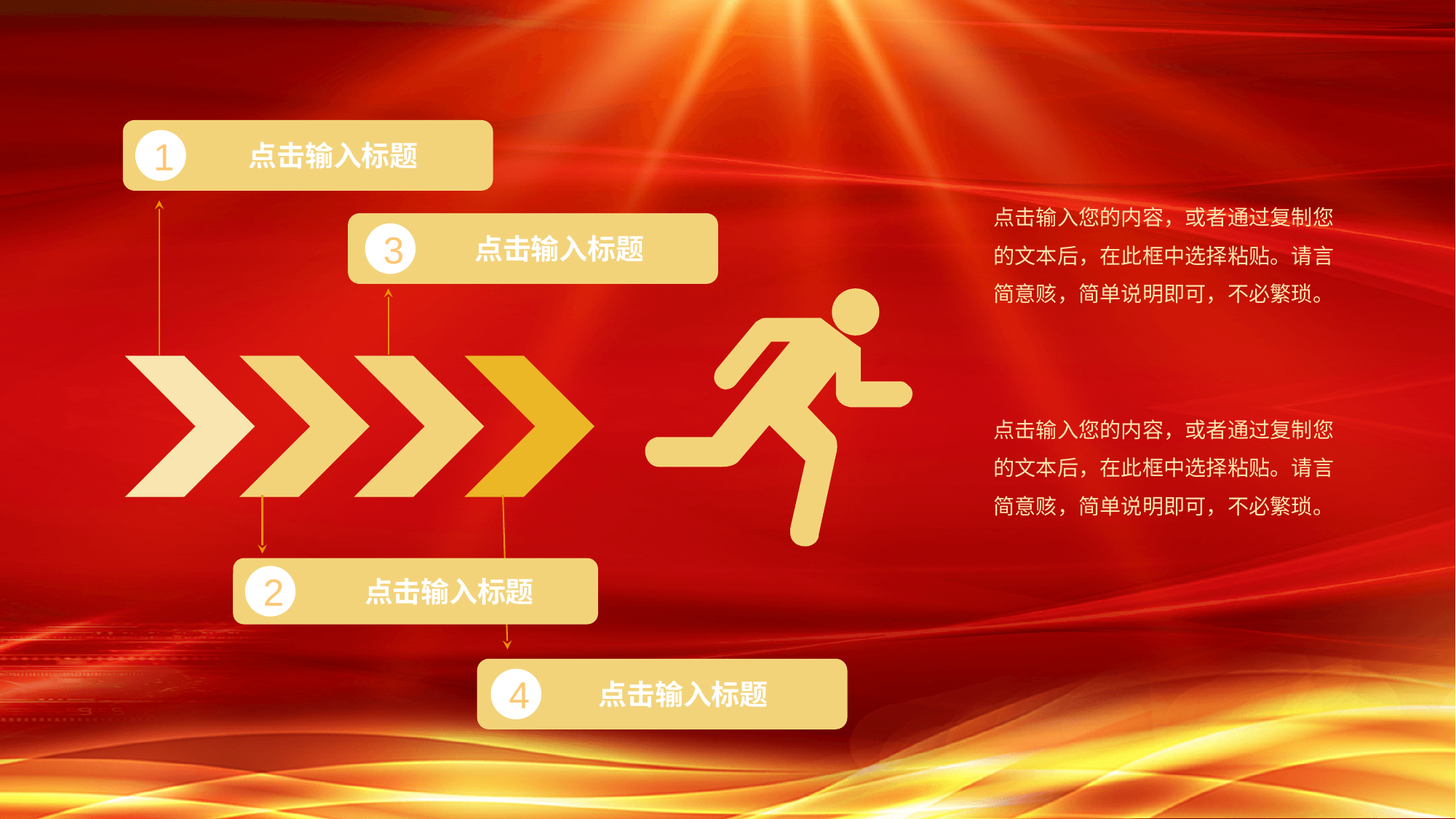

1
点击输入标题
点击输入您的内容，或者通过复制您的文本后，在此框中选择粘贴。请言简意赅，简单说明即可，不必繁琐。

3
点击输入标题

点击输入您的内容，或者通过复制您的文本后，在此框中选择粘贴。请言简意赅，简单说明即可，不必繁琐。

2
点击输入标题

4
点击输入标题